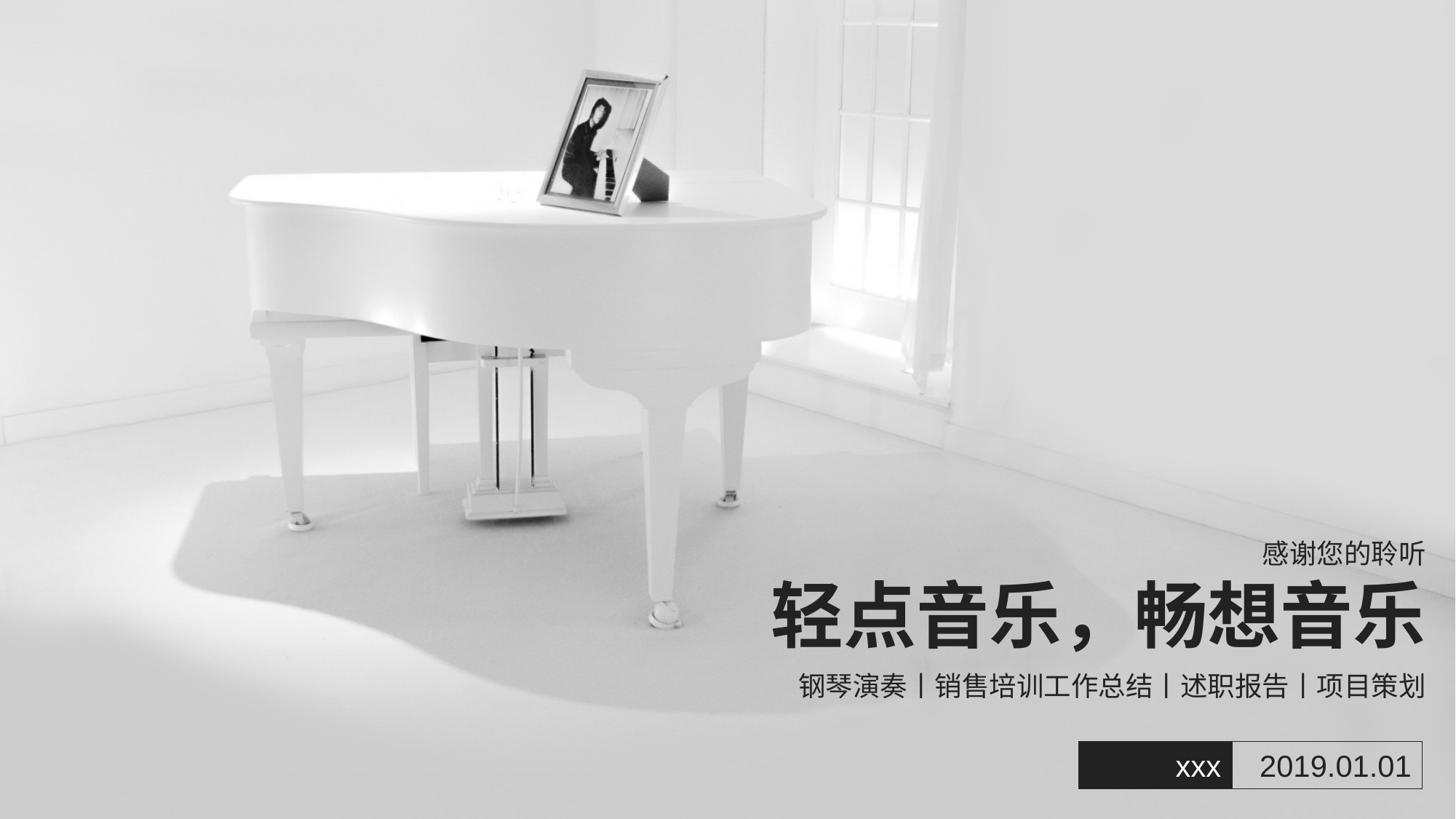

感谢您的聆听
轻点音乐，畅想音乐
钢琴演奏丨销售培训工作总结丨述职报告丨项目策划
xxx
2019.01.01